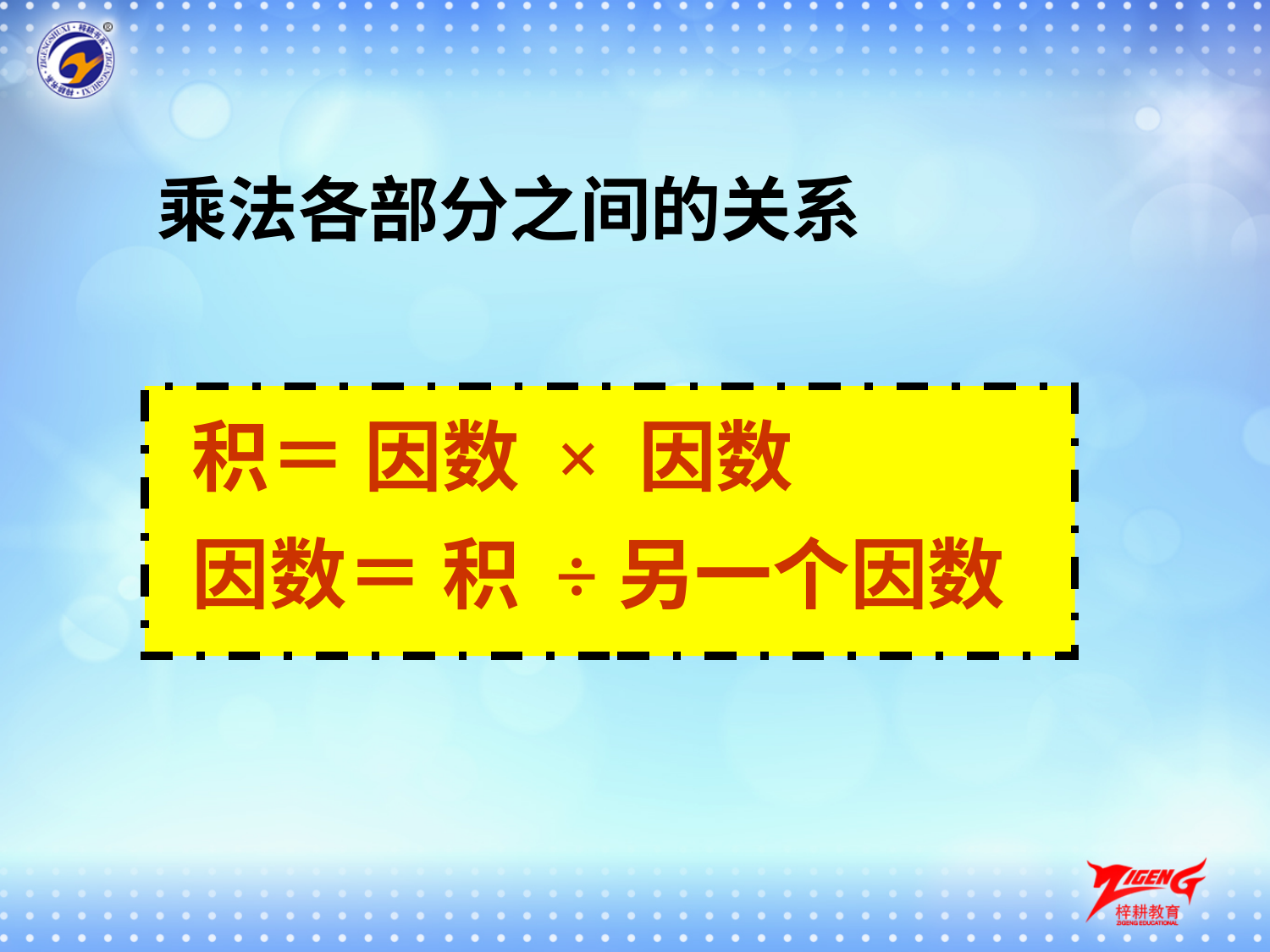

乘法各部分之间的关系

积＝ 因数 × 因数
因数＝ 积 ÷另一个因数